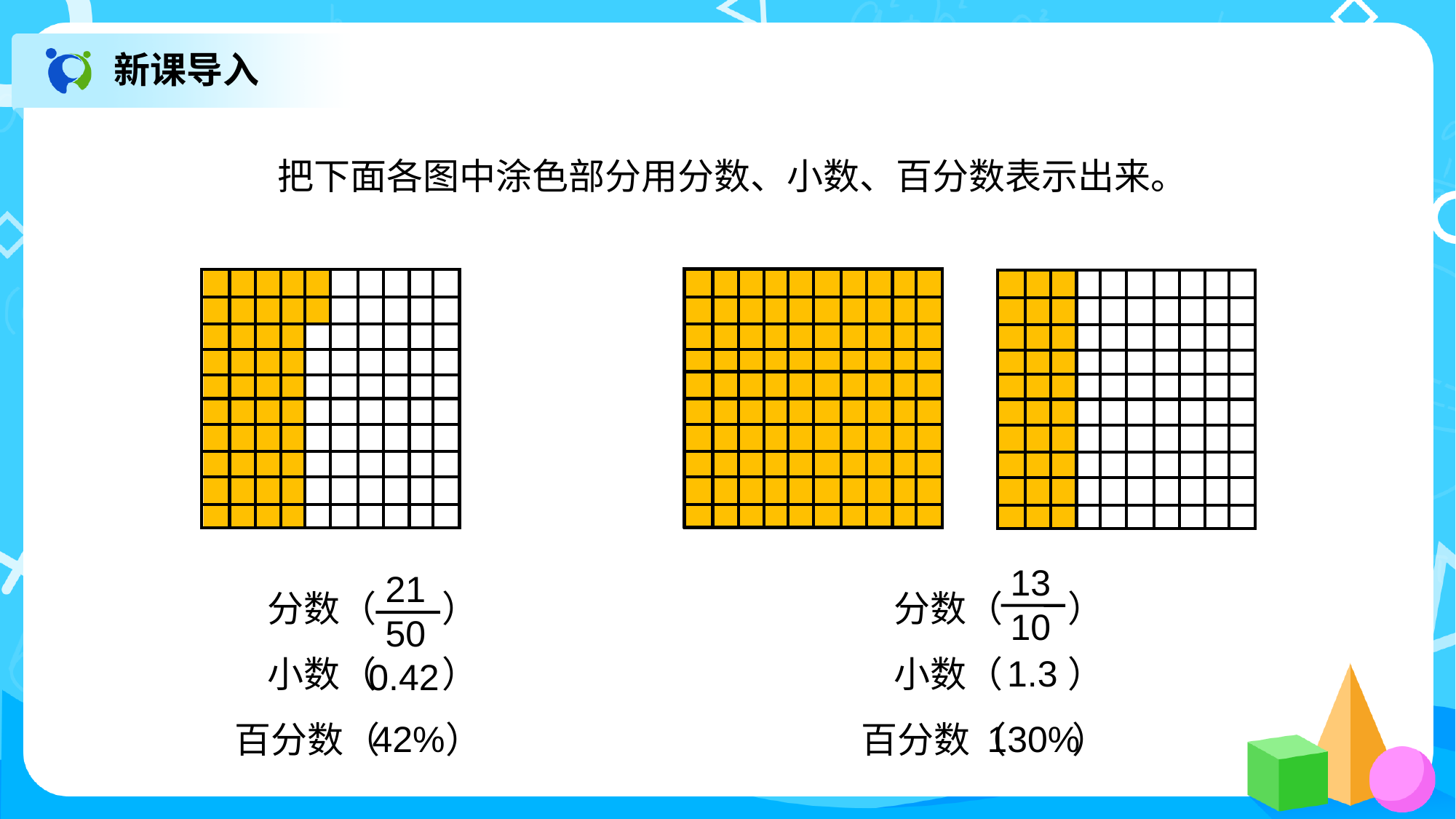

新课导入
把下面各图中涂色部分用分数、小数、百分数表示出来。

     分数（        ）
     小数（        ）
 百分数（        ）
     分数（        ）
     小数（        ）
 百分数（        ）
 13
 10

 21
 50

1.3
0.42
42%
130%